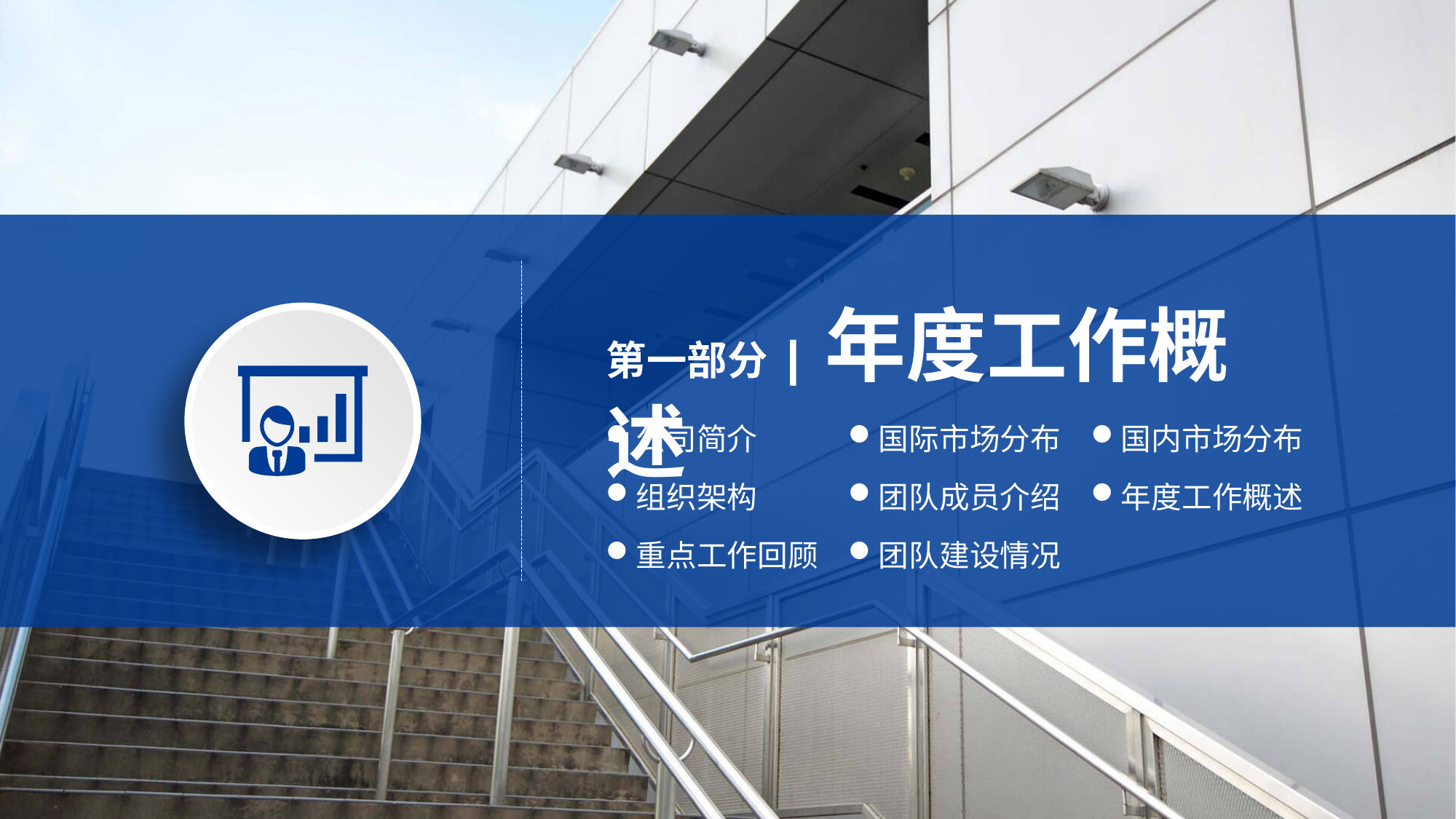

第一部分 | 年度工作概述

公司简介
国际市场分布
国内市场分布
组织架构
团队成员介绍
年度工作概述
重点工作回顾
团队建设情况